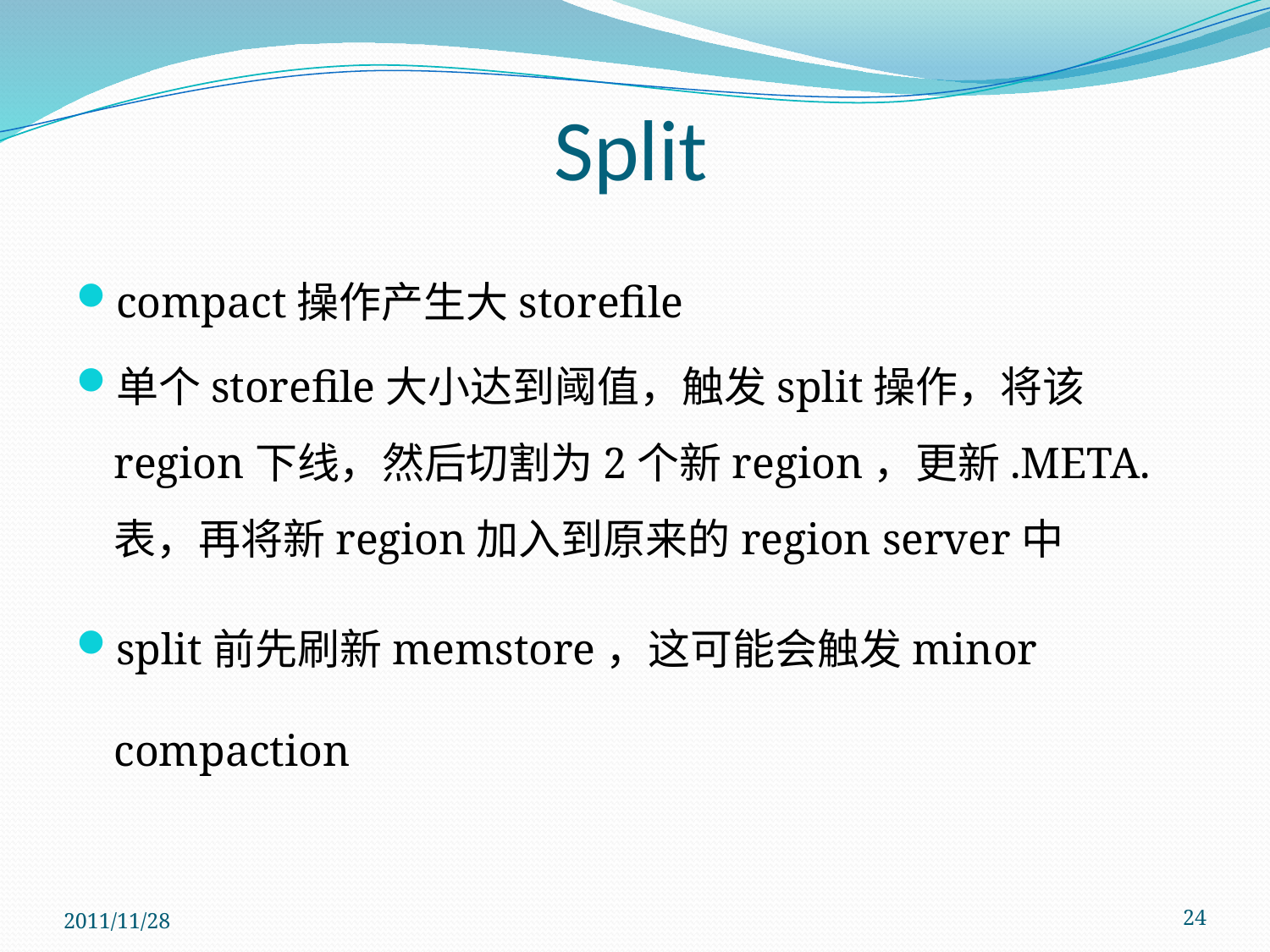

Split
compact操作产生大storefile
单个storefile大小达到阈值，触发split操作，将该region下线，然后切割为2个新region，更新.META.表，再将新region加入到原来的region server中
split前先刷新memstore，这可能会触发minor compaction
2011/11/28
24